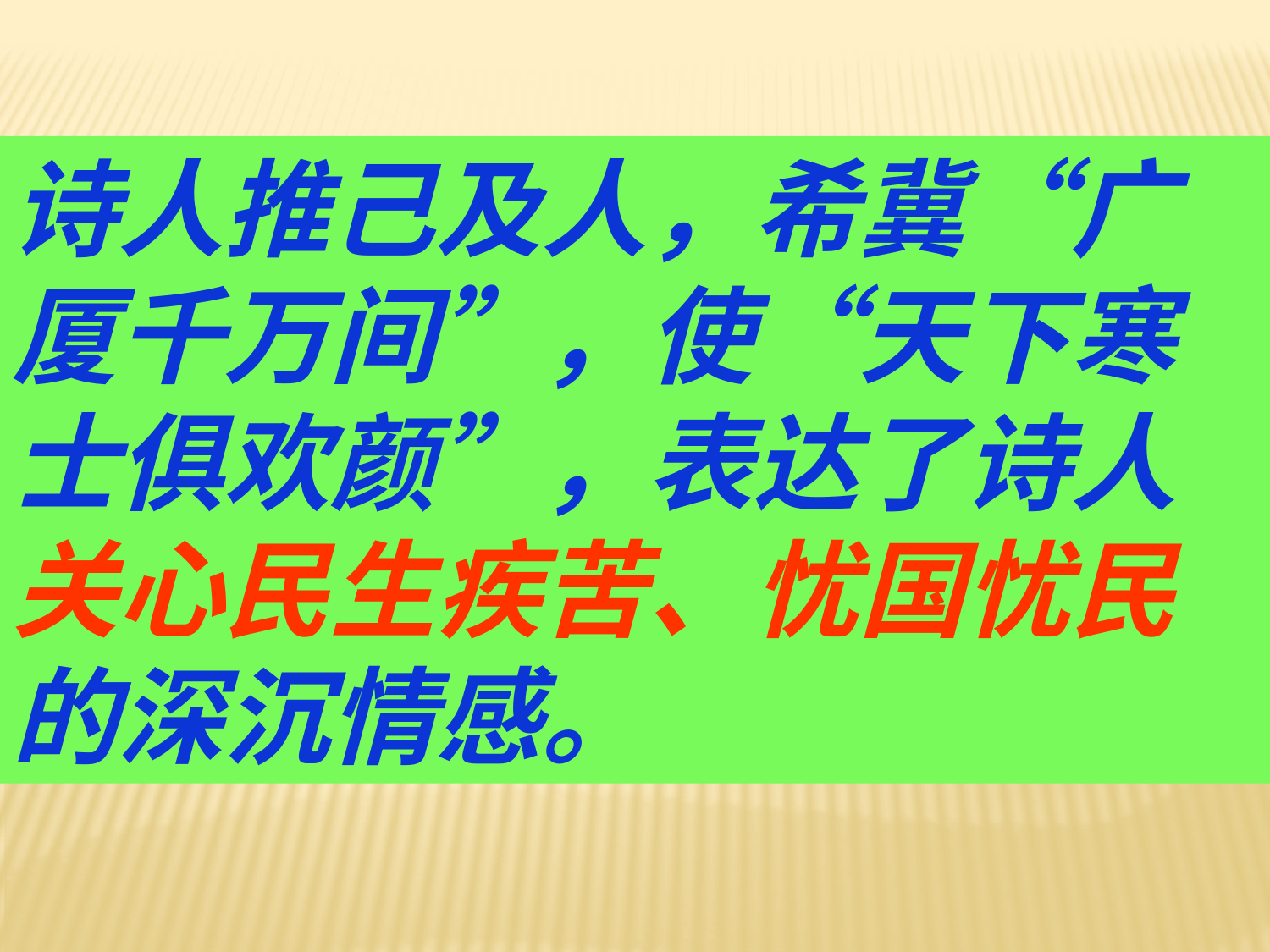

诗人推己及人，希冀“广厦千万间”，使“天下寒士俱欢颜”，表达了诗人关心民生疾苦、忧国忧民的深沉情感。